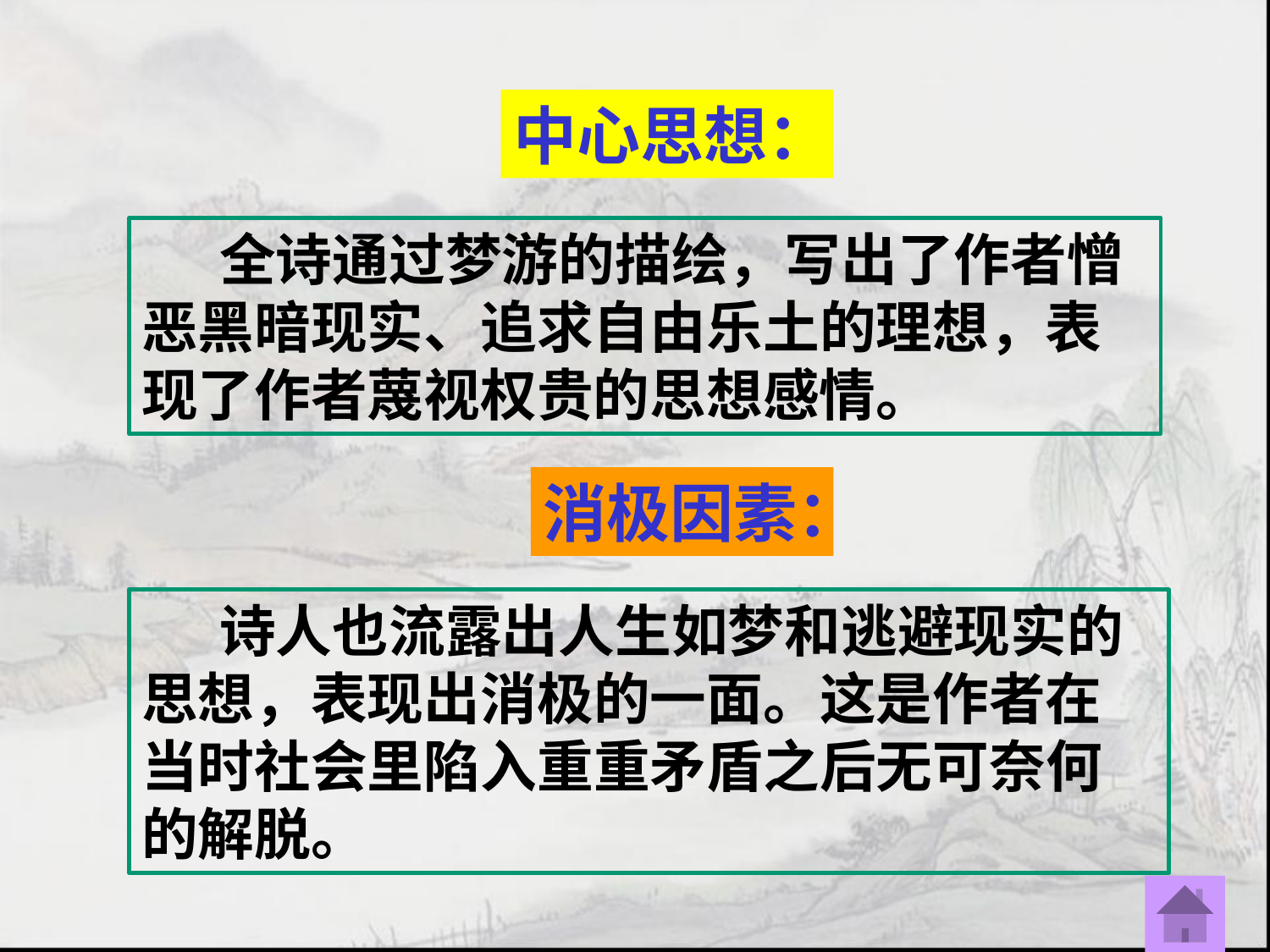

中心思想：
      全诗通过梦游的描绘，写出了作者憎恶黑暗现实、追求自由乐土的理想，表现了作者蔑视权贵的思想感情。
消极因素：
      诗人也流露出人生如梦和逃避现实的思想，表现出消极的一面。这是作者在当时社会里陷入重重矛盾之后无可奈何的解脱。